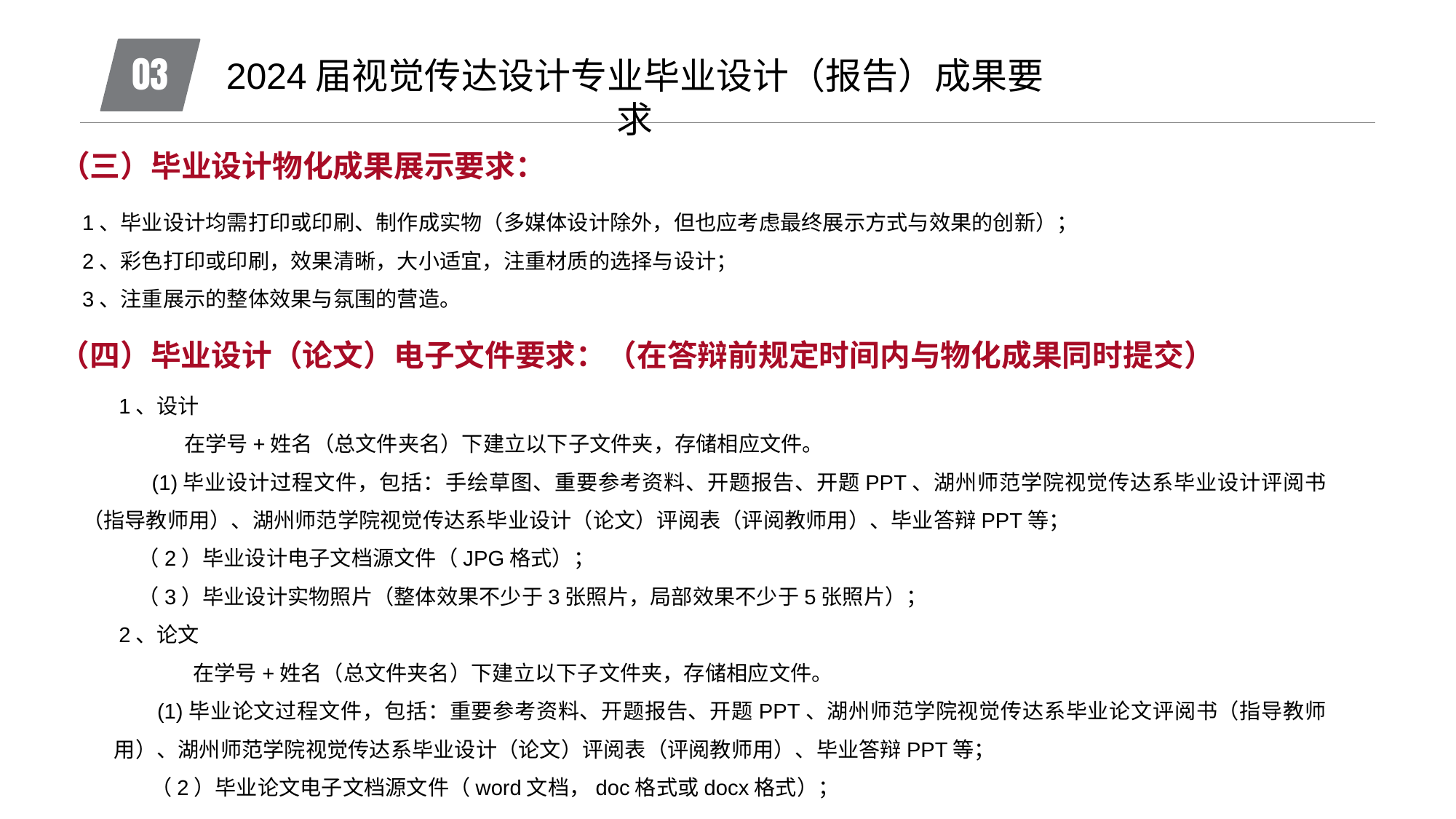

03
2024届视觉传达设计专业毕业设计（报告）成果要求
（三）毕业设计物化成果展示要求：
1、毕业设计均需打印或印刷、制作成实物（多媒体设计除外，但也应考虑最终展示方式与效果的创新）；
2、彩色打印或印刷，效果清晰，大小适宜，注重材质的选择与设计；
3、注重展示的整体效果与氛围的营造。
（四）毕业设计（论文）电子文件要求：（在答辩前规定时间内与物化成果同时提交）
1、设计
      在学号+姓名（总文件夹名）下建立以下子文件夹，存储相应文件。
     (1)毕业设计过程文件，包括：手绘草图、重要参考资料、开题报告、开题PPT、湖州师范学院视觉传达系毕业设计评阅书（指导教师用）、湖州师范学院视觉传达系毕业设计（论文）评阅表（评阅教师用）、毕业答辩PPT等；
   （2）毕业设计电子文档源文件（JPG格式）；
   （3）毕业设计实物照片（整体效果不少于3张照片，局部效果不少于5张照片）；
2、论文
　　在学号+姓名（总文件夹名）下建立以下子文件夹，存储相应文件。
 (1)毕业论文过程文件，包括：重要参考资料、开题报告、开题PPT、湖州师范学院视觉传达系毕业论文评阅书（指导教师用）、湖州师范学院视觉传达系毕业设计（论文）评阅表（评阅教师用）、毕业答辩PPT等；
（2）毕业论文电子文档源文件（word文档，doc格式或docx格式）；